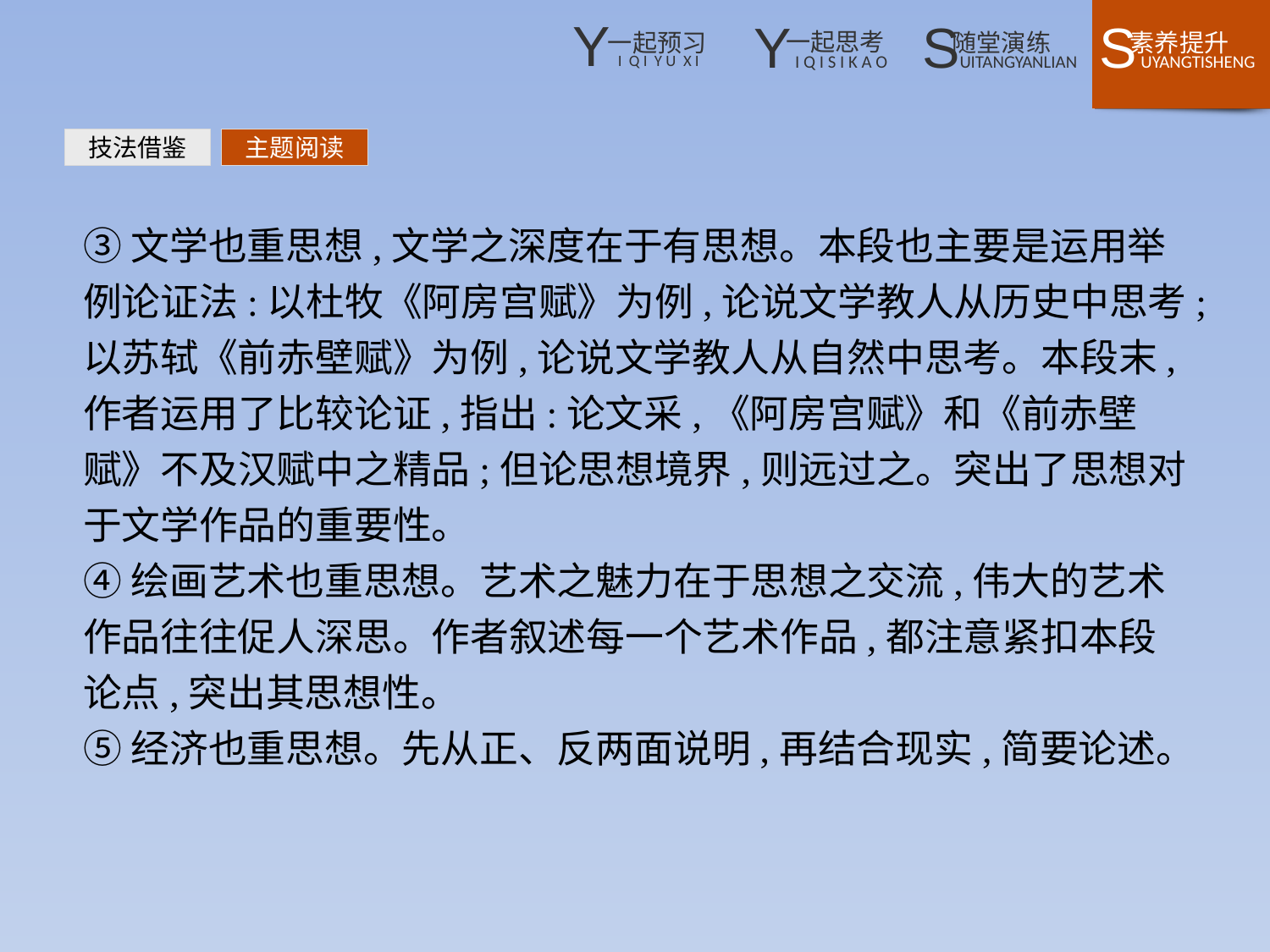

技法借鉴
主题阅读
③文学也重思想,文学之深度在于有思想。本段也主要是运用举例论证法:以杜牧《阿房宫赋》为例,论说文学教人从历史中思考;以苏轼《前赤壁赋》为例,论说文学教人从自然中思考。本段末,作者运用了比较论证,指出:论文采,《阿房宫赋》和《前赤壁赋》不及汉赋中之精品;但论思想境界,则远过之。突出了思想对于文学作品的重要性。
④绘画艺术也重思想。艺术之魅力在于思想之交流,伟大的艺术作品往往促人深思。作者叙述每一个艺术作品,都注意紧扣本段论点,突出其思想性。
⑤经济也重思想。先从正、反两面说明,再结合现实,简要论述。